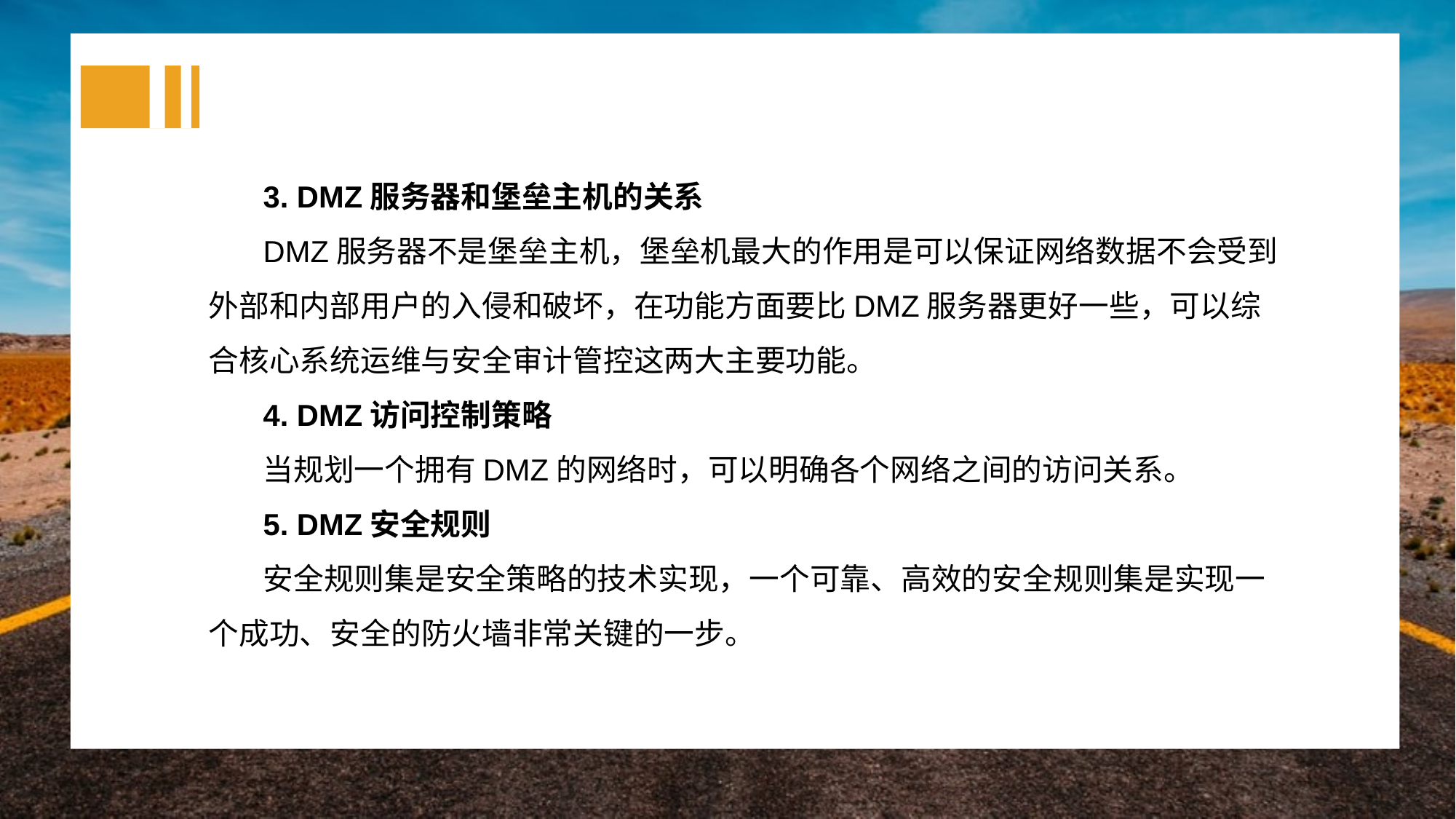

3. DMZ服务器和堡垒主机的关系
DMZ服务器不是堡垒主机，堡垒机最大的作用是可以保证网络数据不会受到外部和内部用户的入侵和破坏，在功能方面要比DMZ服务器更好一些，可以综合核心系统运维与安全审计管控这两大主要功能。
4. DMZ访问控制策略
当规划一个拥有DMZ的网络时，可以明确各个网络之间的访问关系。
5. DMZ安全规则
安全规则集是安全策略的技术实现，一个可靠、高效的安全规则集是实现一个成功、安全的防火墙非常关键的一步。